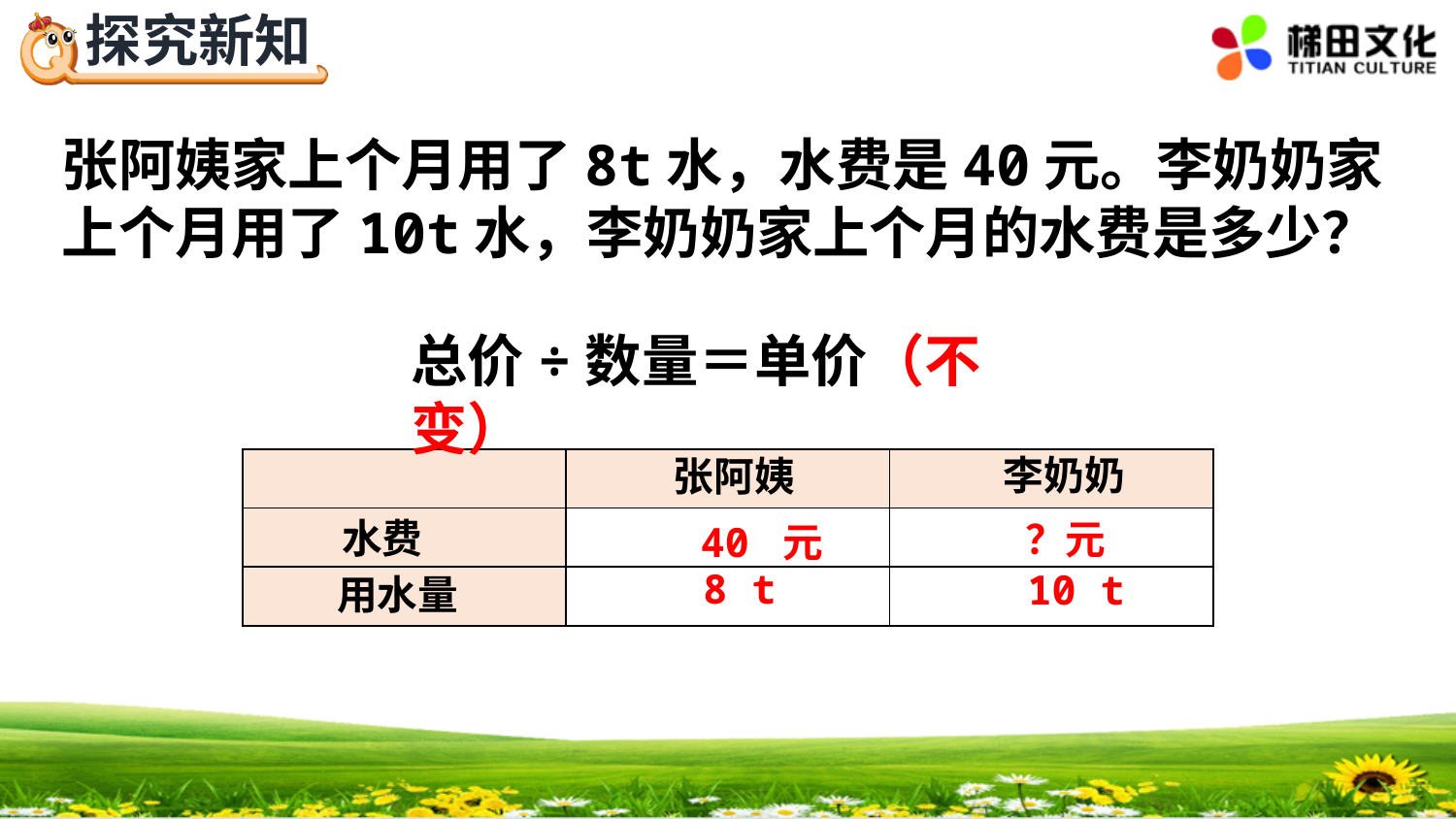

张阿姨家上个月用了8t水，水费是40元。李奶奶家上个月用了10t水，李奶奶家上个月的水费是多少？
总价÷数量＝单价（不变）
李奶奶
张阿姨
|  |  |  |
| --- | --- | --- |
|  |  |  |
|  |  |  |
水费
？元
40 元
8 t
10 t
用水量